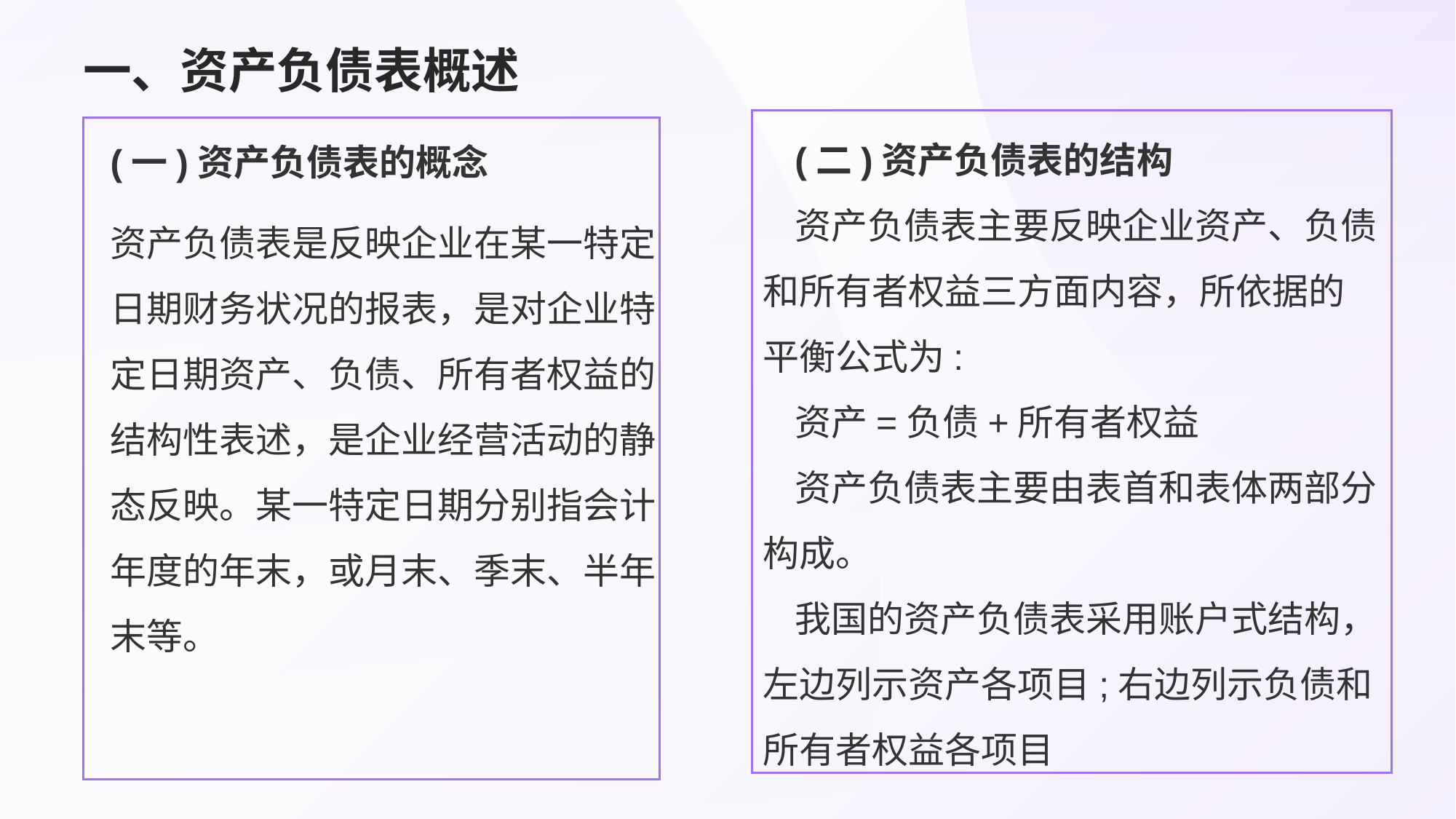

# 一、资产负债表概述
(二)资产负债表的结构
资产负债表主要反映企业资产、负债和所有者权益三方面内容，所依据的平衡公式为:
资产=负债+所有者权益
资产负债表主要由表首和表体两部分构成。
我国的资产负债表采用账户式结构，左边列示资产各项目;右边列示负债和所有者权益各项目
(一)资产负债表的概念
资产负债表是反映企业在某一特定日期财务状况的报表，是对企业特定日期资产、负债、所有者权益的结构性表述，是企业经营活动的静态反映。某一特定日期分别指会计年度的年末，或月末、季末、半年末等。